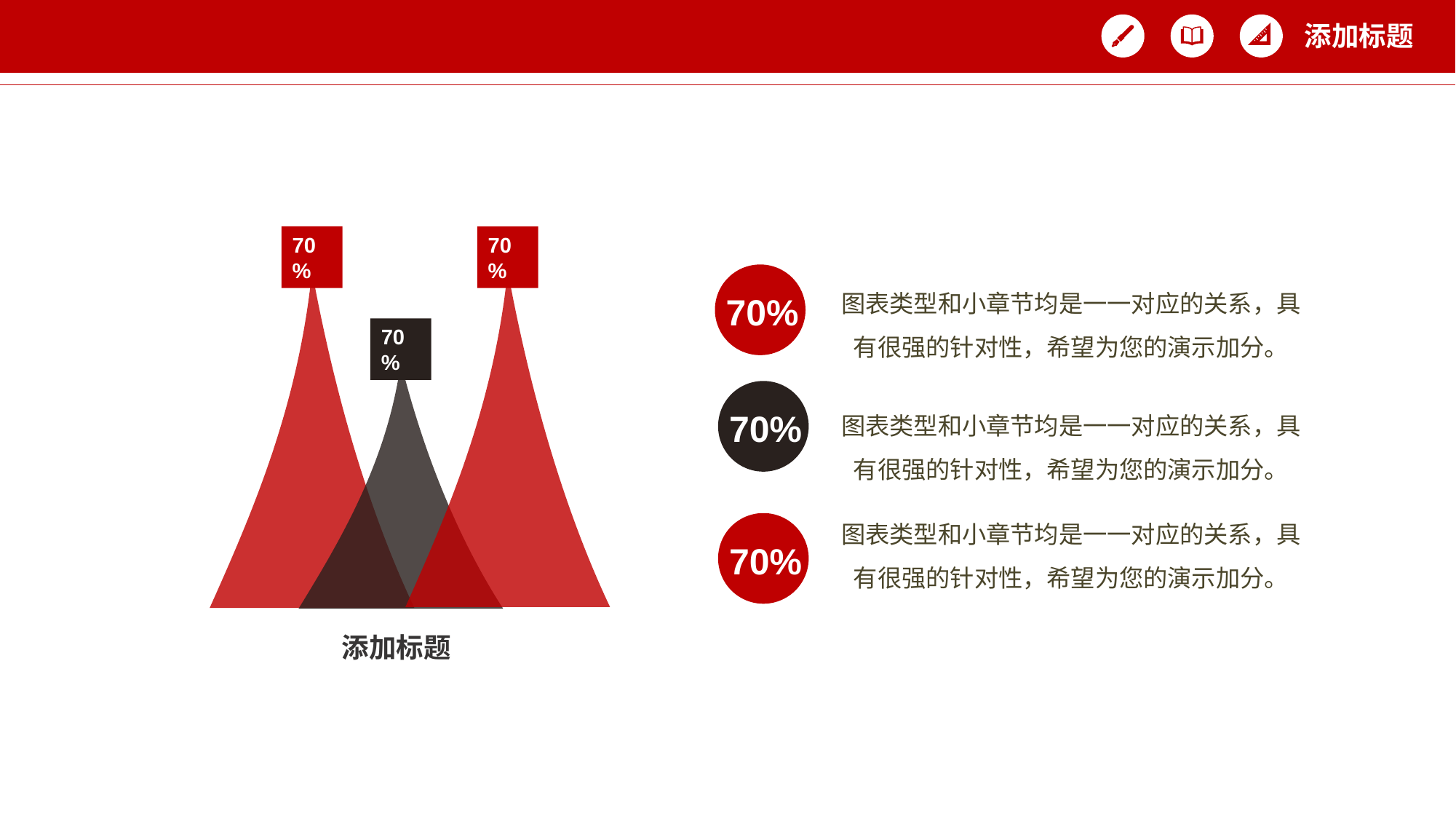

添加标题

70%
70%

图表类型和小章节均是一一对应的关系，具有很强的针对性，希望为您的演示加分。

70%
70%

图表类型和小章节均是一一对应的关系，具有很强的针对性，希望为您的演示加分。
70%
图表类型和小章节均是一一对应的关系，具有很强的针对性，希望为您的演示加分。

70%
添加标题